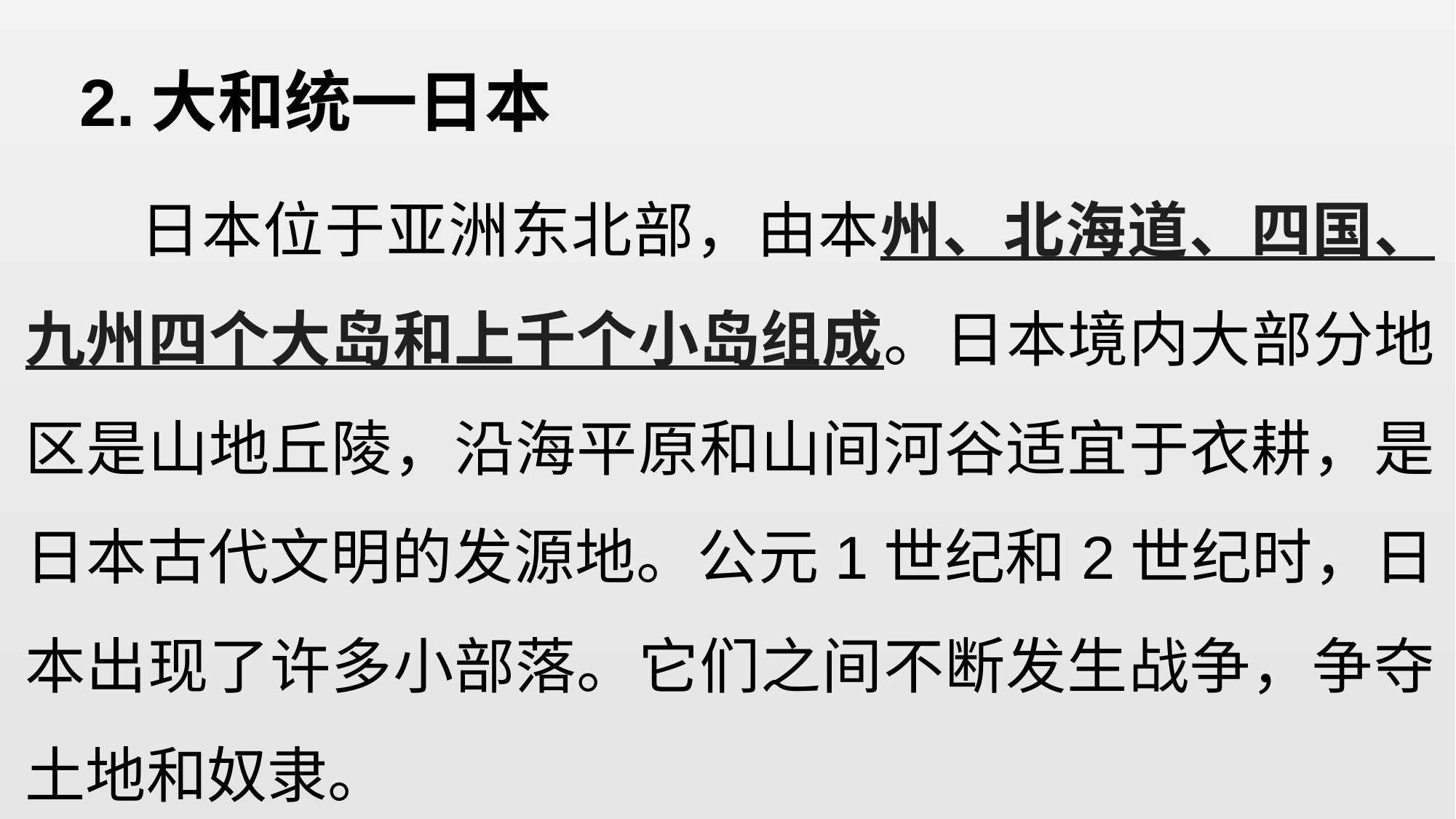

2.大和统一日本
   日本位于亚洲东北部，由本州、北海道、四国、九州四个大岛和上千个小岛组成。日本境内大部分地区是山地丘陵，沿海平原和山间河谷适宜于衣耕，是日本古代文明的发源地。公元1世纪和2世纪时，日本出现了许多小部落。它们之间不断发生战争，争夺土地和奴隶。